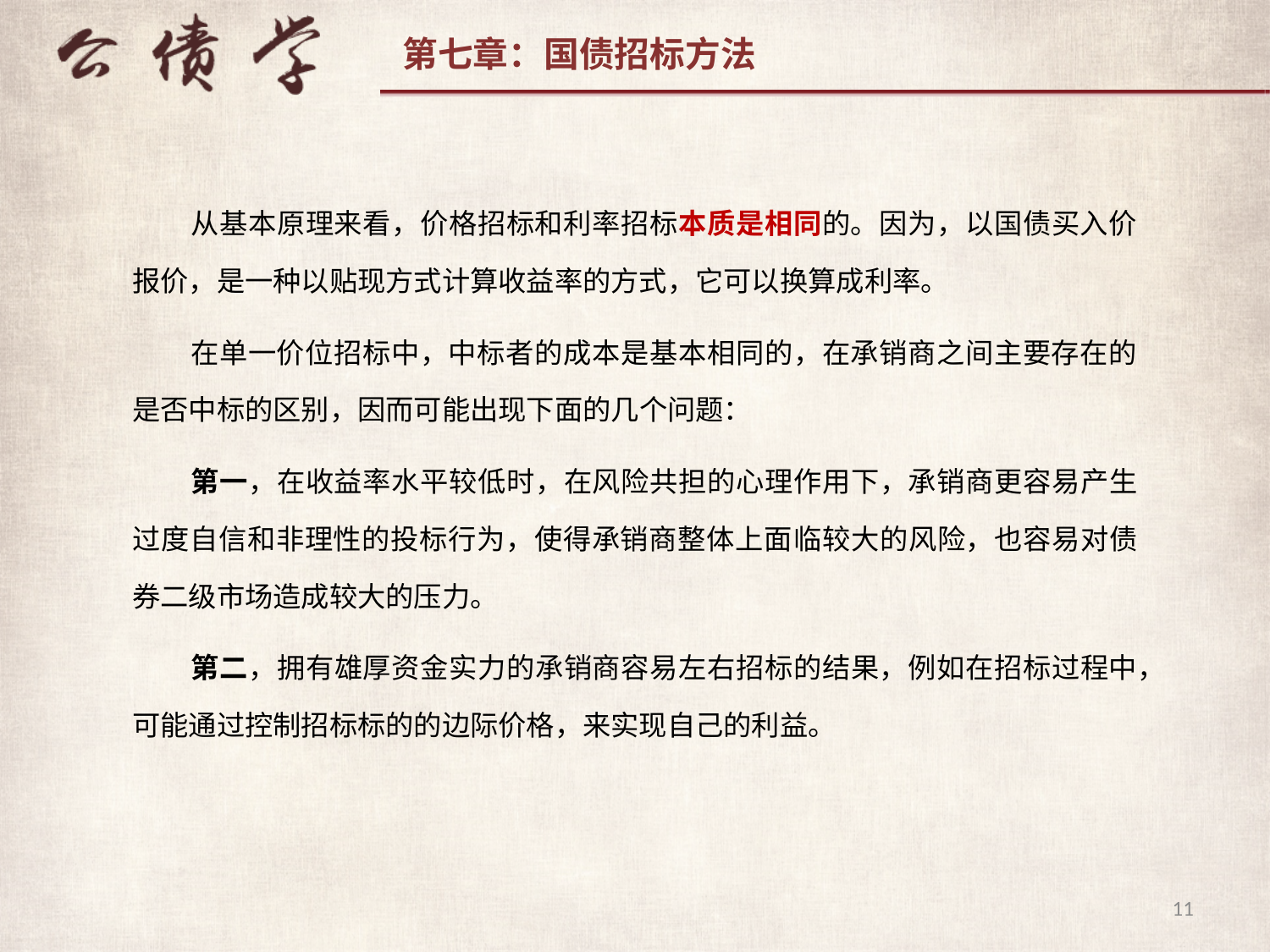

从基本原理来看，价格招标和利率招标本质是相同的。因为，以国债买入价报价，是一种以贴现方式计算收益率的方式，它可以换算成利率。
在单一价位招标中，中标者的成本是基本相同的，在承销商之间主要存在的是否中标的区别，因而可能出现下面的几个问题：
第一，在收益率水平较低时，在风险共担的心理作用下，承销商更容易产生过度自信和非理性的投标行为，使得承销商整体上面临较大的风险，也容易对债券二级市场造成较大的压力。
第二，拥有雄厚资金实力的承销商容易左右招标的结果，例如在招标过程中，可能通过控制招标标的的边际价格，来实现自己的利益。
11